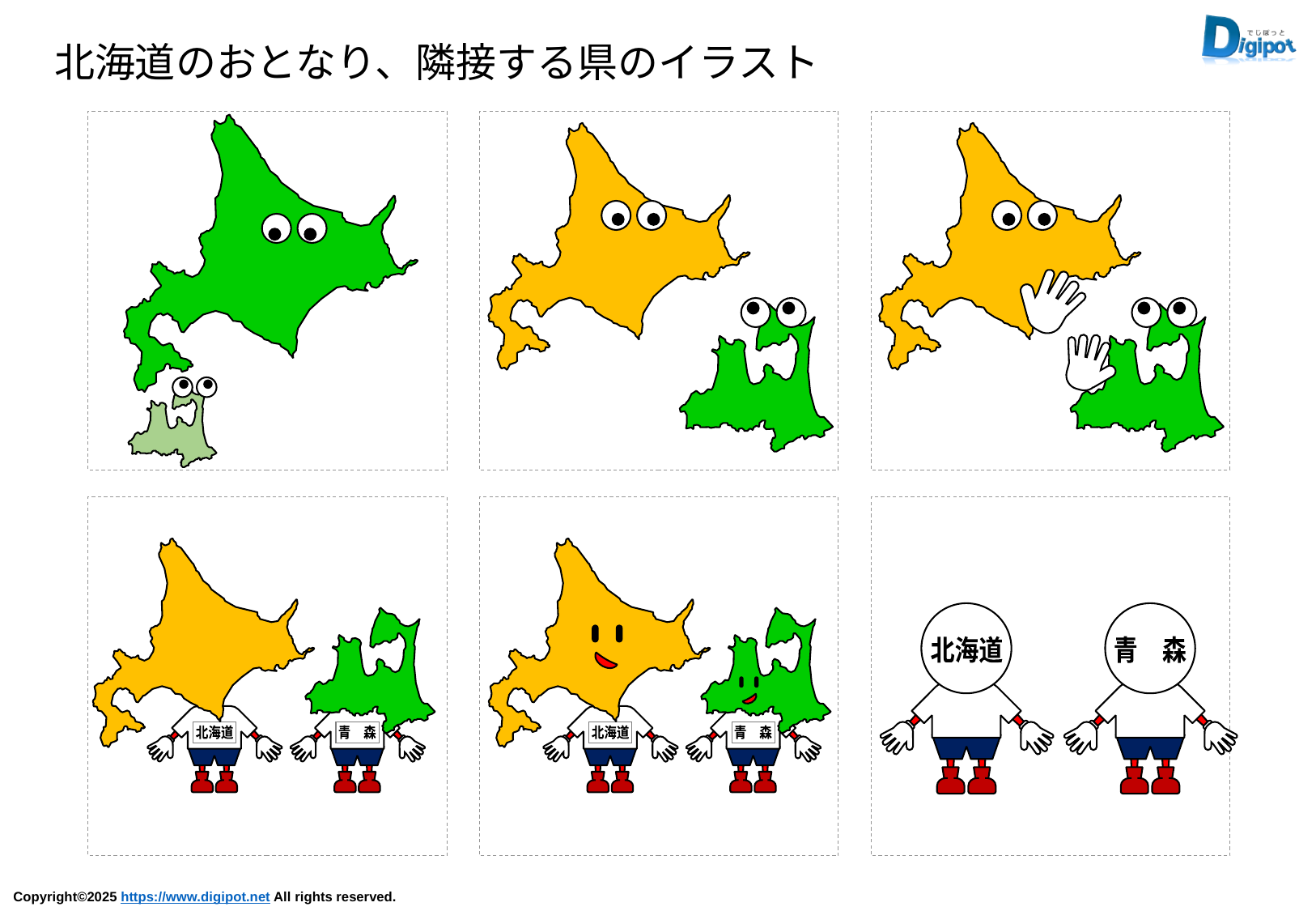

北海道のおとなり、隣接する県のイラスト

北海道

青　森

北海道

青　森

北海道

青　森